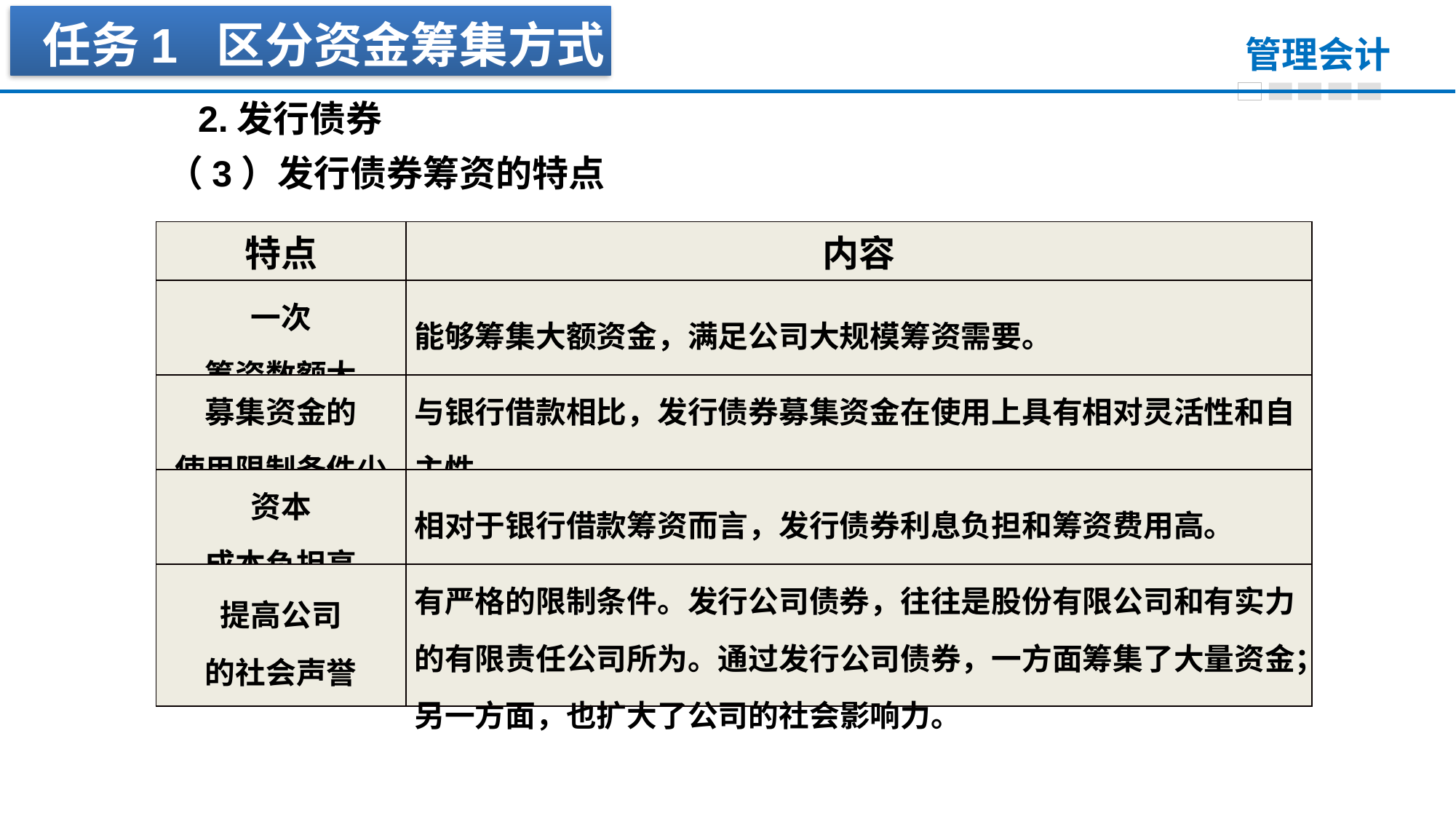

任务1  区分资金筹集方式
2.发行债券
（3）发行债券筹资的特点
| 特点 | 内容 |
| --- | --- |
| 一次 筹资数额大 | 能够筹集大额资金，满足公司大规模筹资需要。 |
| 募集资金的 使用限制条件少 | 与银行借款相比，发行债券募集资金在使用上具有相对灵活性和自主性。 |
| 资本 成本负担高 | 相对于银行借款筹资而言，发行债券利息负担和筹资费用高。 |
| 提高公司 的社会声誉 | 有严格的限制条件。发行公司债券，往往是股份有限公司和有实力的有限责任公司所为。通过发行公司债券，一方面筹集了大量资金；另一方面，也扩大了公司的社会影响力。 |